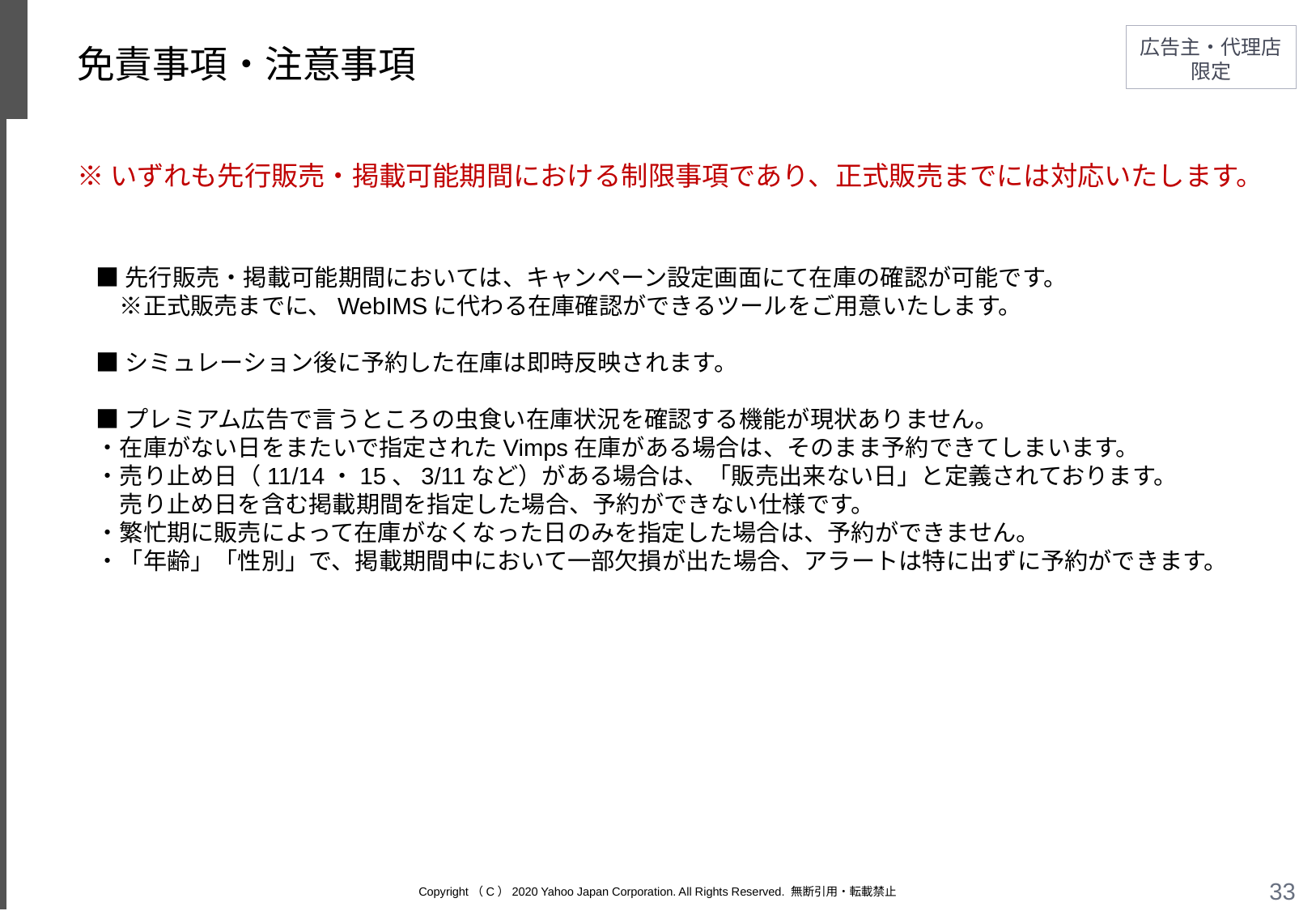

# 免責事項・注意事項
※いずれも先行販売・掲載可能期間における制限事項であり、正式販売までには対応いたします。
■先行販売・掲載可能期間においては、キャンペーン設定画面にて在庫の確認が可能です。
　※正式販売までに、WebIMSに代わる在庫確認ができるツールをご用意いたします。

■シミュレーション後に予約した在庫は即時反映されます。

■プレミアム広告で言うところの虫食い在庫状況を確認する機能が現状ありません。
・在庫がない日をまたいで指定されたVimps在庫がある場合は、そのまま予約できてしまいます。
・売り止め日（11/14・15、3/11など）がある場合は、「販売出来ない日」と定義されております。
　売り止め日を含む掲載期間を指定した場合、予約ができない仕様です。
・繁忙期に販売によって在庫がなくなった日のみを指定した場合は、予約ができません。
・「年齢」「性別」で、掲載期間中において一部欠損が出た場合、アラートは特に出ずに予約ができます。
Copyright（C）2020 Yahoo Japan Corporation. All Rights Reserved. 無断引用・転載禁止